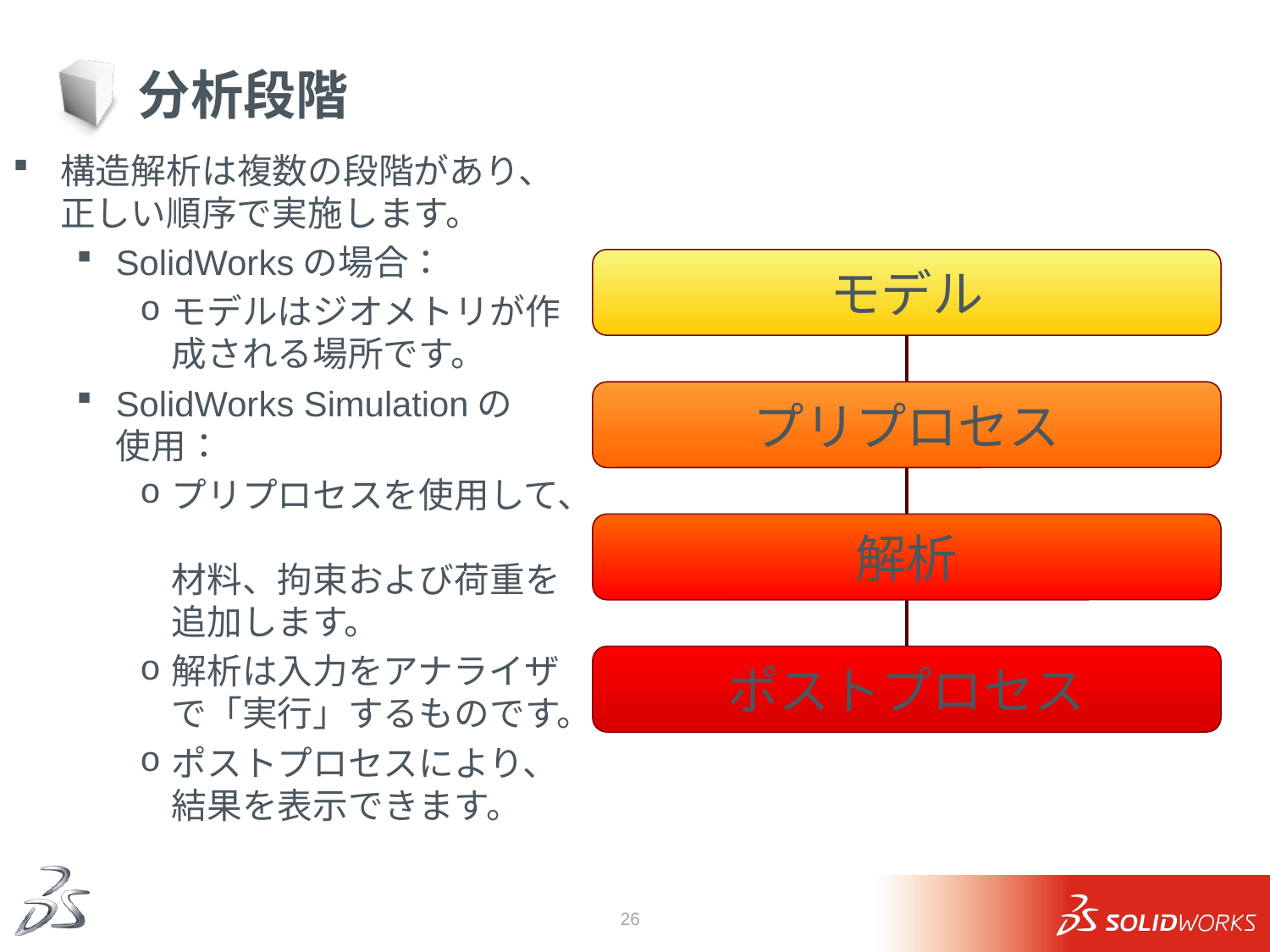

# 分析段階
構造解析は複数の段階があり、正しい順序で実施します。
SolidWorksの場合：
モデルはジオメトリが作成される場所です。
SolidWorks Simulationの
使用：
プリプロセスを使用して、
材料、拘束および荷重を
追加します。
解析は入力をアナライザで「実行」するものです。
ポストプロセスにより、結果を表示できます。
モデル
プリプロセス
解析
ポストプロセス